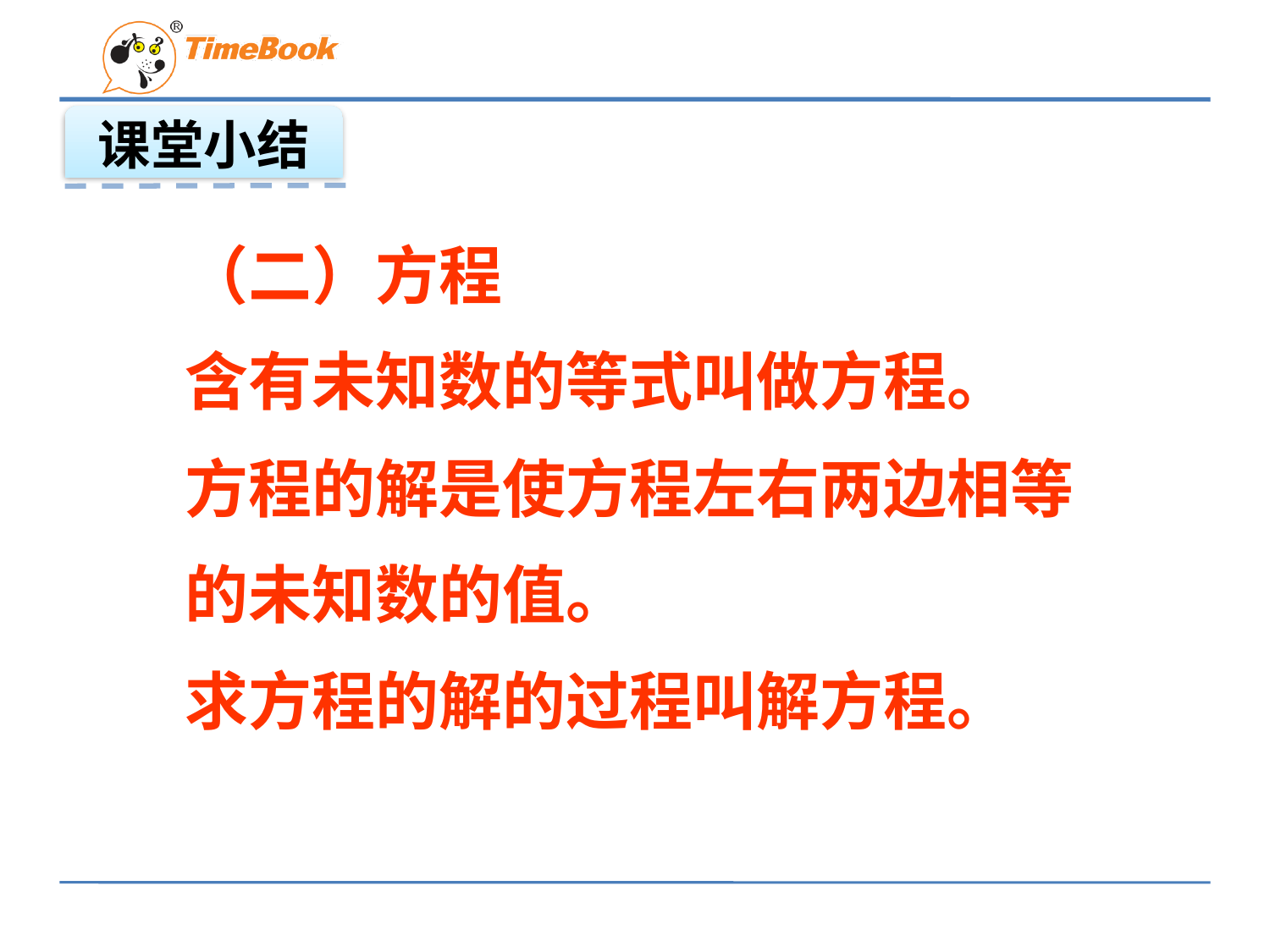

课堂小结
（二）方程
含有未知数的等式叫做方程。
方程的解是使方程左右两边相等
的未知数的值。
求方程的解的过程叫解方程。